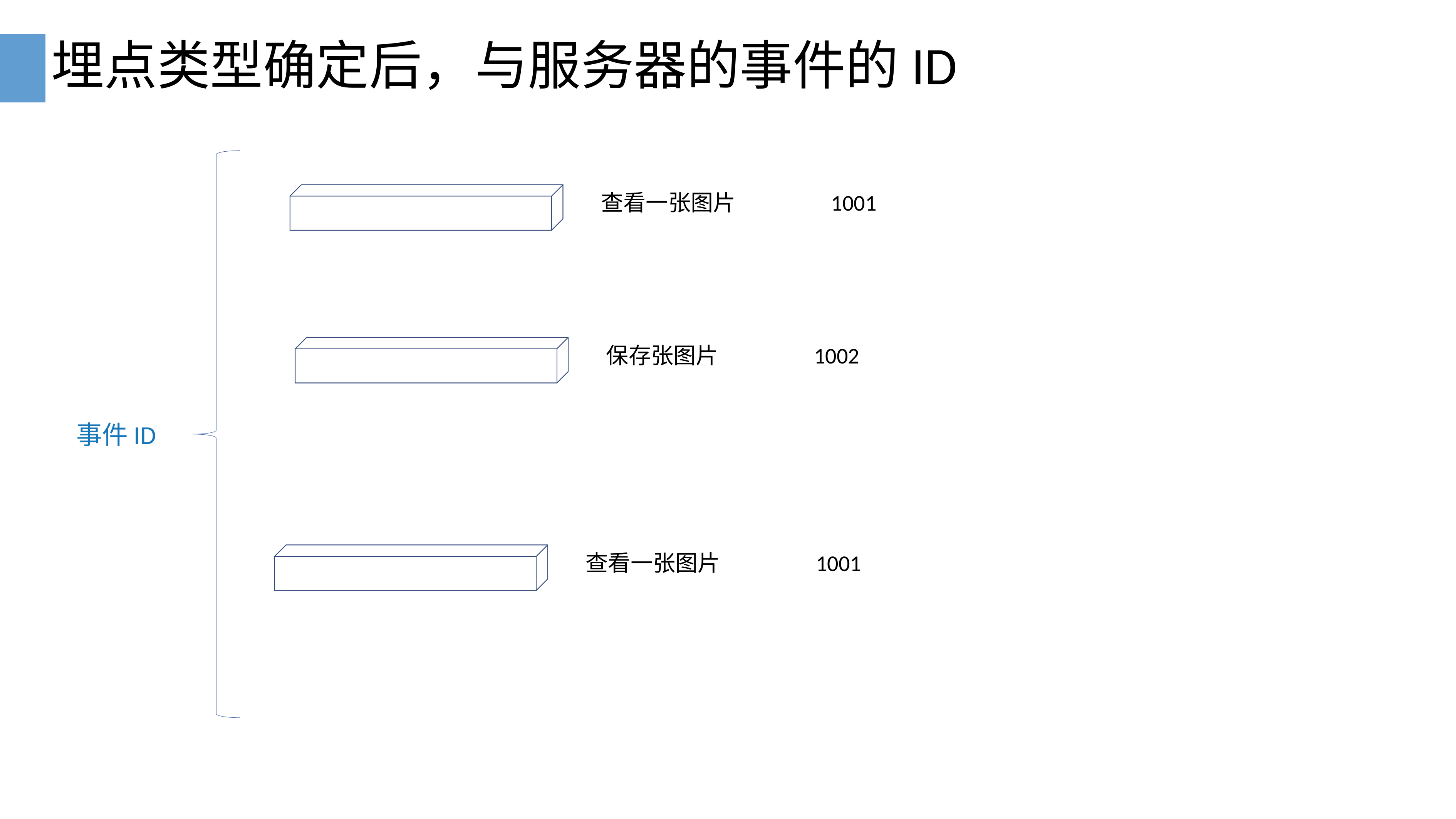

# 埋点类型确定后，与服务器的事件的ID

查看一张图片                  1001

保存张图片                  1002
事件ID

查看一张图片                  1001